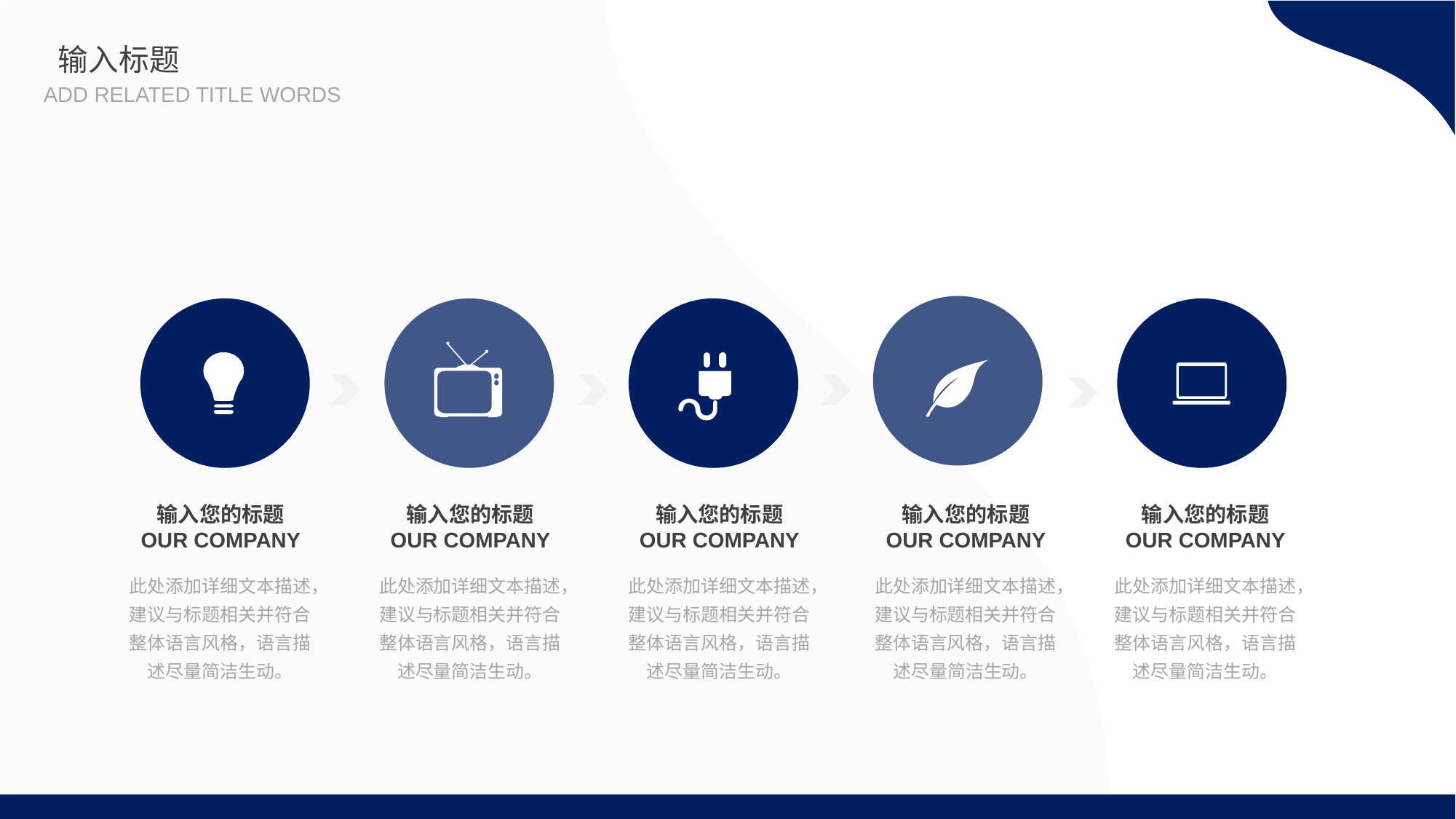

输入标题
ADD RELATED TITLE WORDS

输入您的标题
OUR COMPANY
输入您的标题
OUR COMPANY
输入您的标题
OUR COMPANY
输入您的标题
OUR COMPANY
输入您的标题
OUR COMPANY
此处添加详细文本描述，建议与标题相关并符合整体语言风格，语言描述尽量简洁生动。
此处添加详细文本描述，建议与标题相关并符合整体语言风格，语言描述尽量简洁生动。
此处添加详细文本描述，建议与标题相关并符合整体语言风格，语言描述尽量简洁生动。
此处添加详细文本描述，建议与标题相关并符合整体语言风格，语言描述尽量简洁生动。
此处添加详细文本描述，建议与标题相关并符合整体语言风格，语言描述尽量简洁生动。